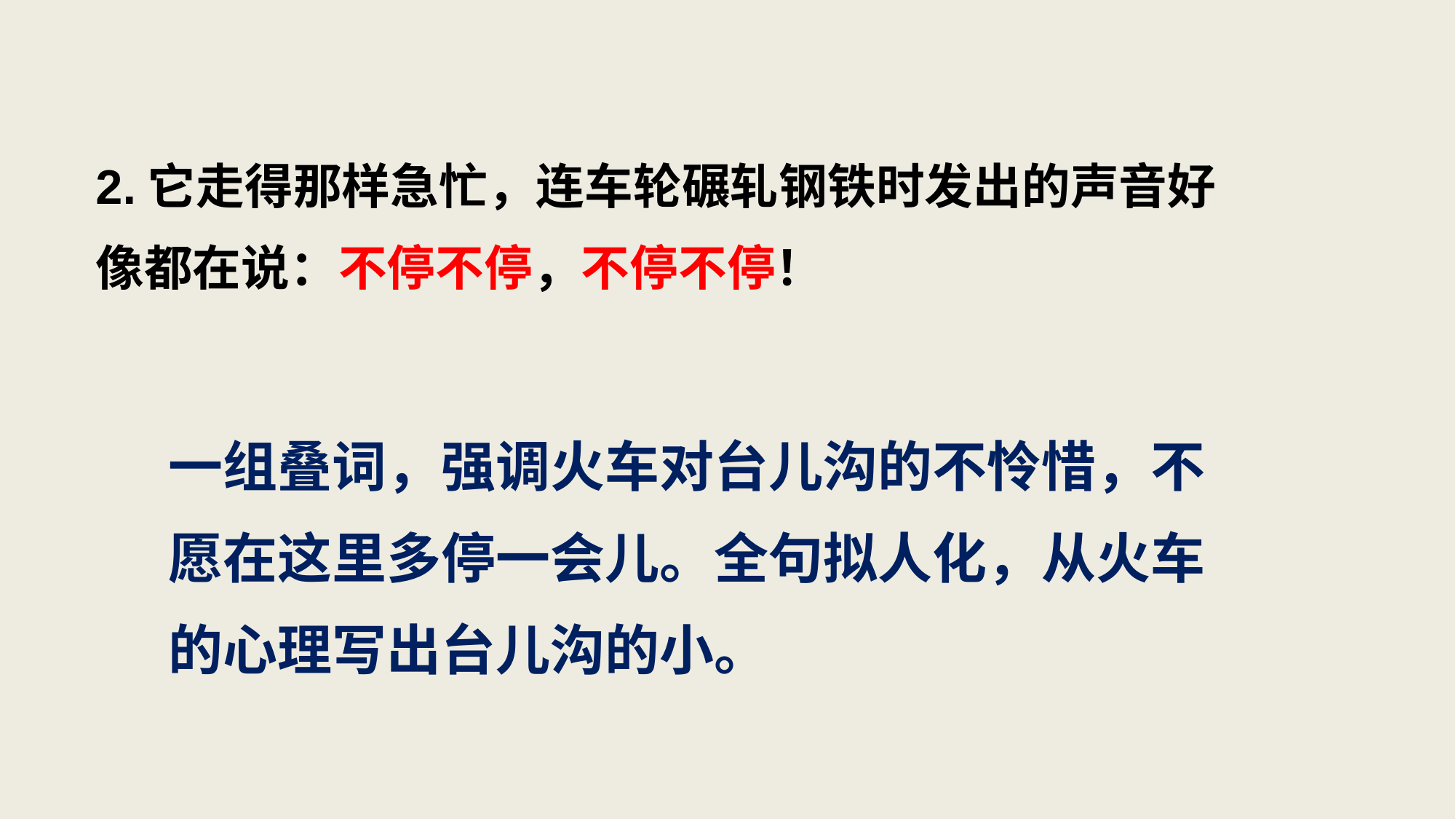

2.它走得那样急忙，连车轮碾轧钢铁时发出的声音好像都在说：不停不停，不停不停！
一组叠词，强调火车对台儿沟的不怜惜，不愿在这里多停一会儿。全句拟人化，从火车的心理写出台儿沟的小。